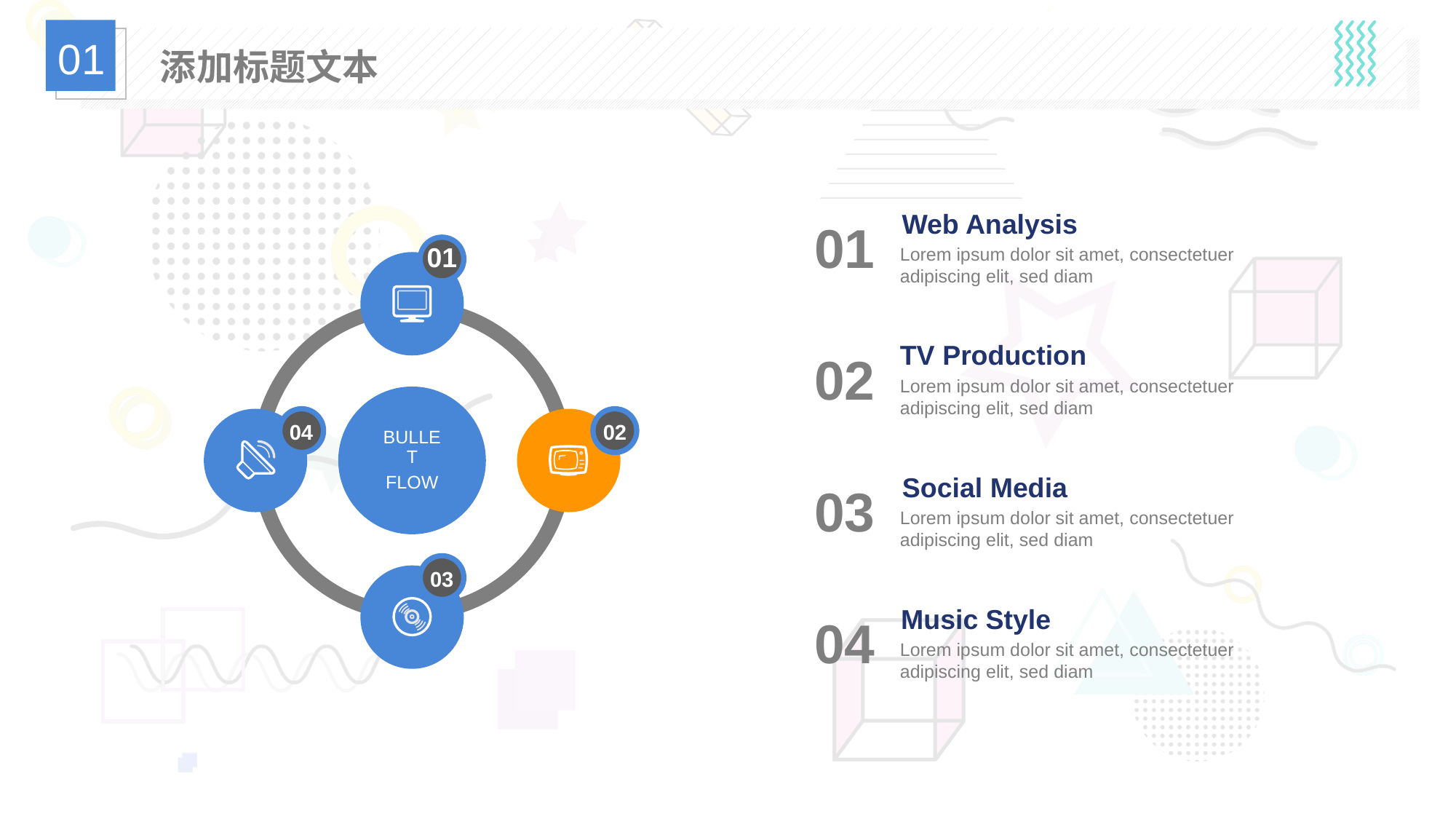

01
添加标题文本
Web Analysis
Lorem ipsum dolor sit amet, consectetuer adipiscing elit, sed diam
01
01

BULLET
FLOW

04
02

03

TV Production
Lorem ipsum dolor sit amet, consectetuer adipiscing elit, sed diam
02
Social Media
Lorem ipsum dolor sit amet, consectetuer adipiscing elit, sed diam
03
Music Style
Lorem ipsum dolor sit amet, consectetuer adipiscing elit, sed diam
04